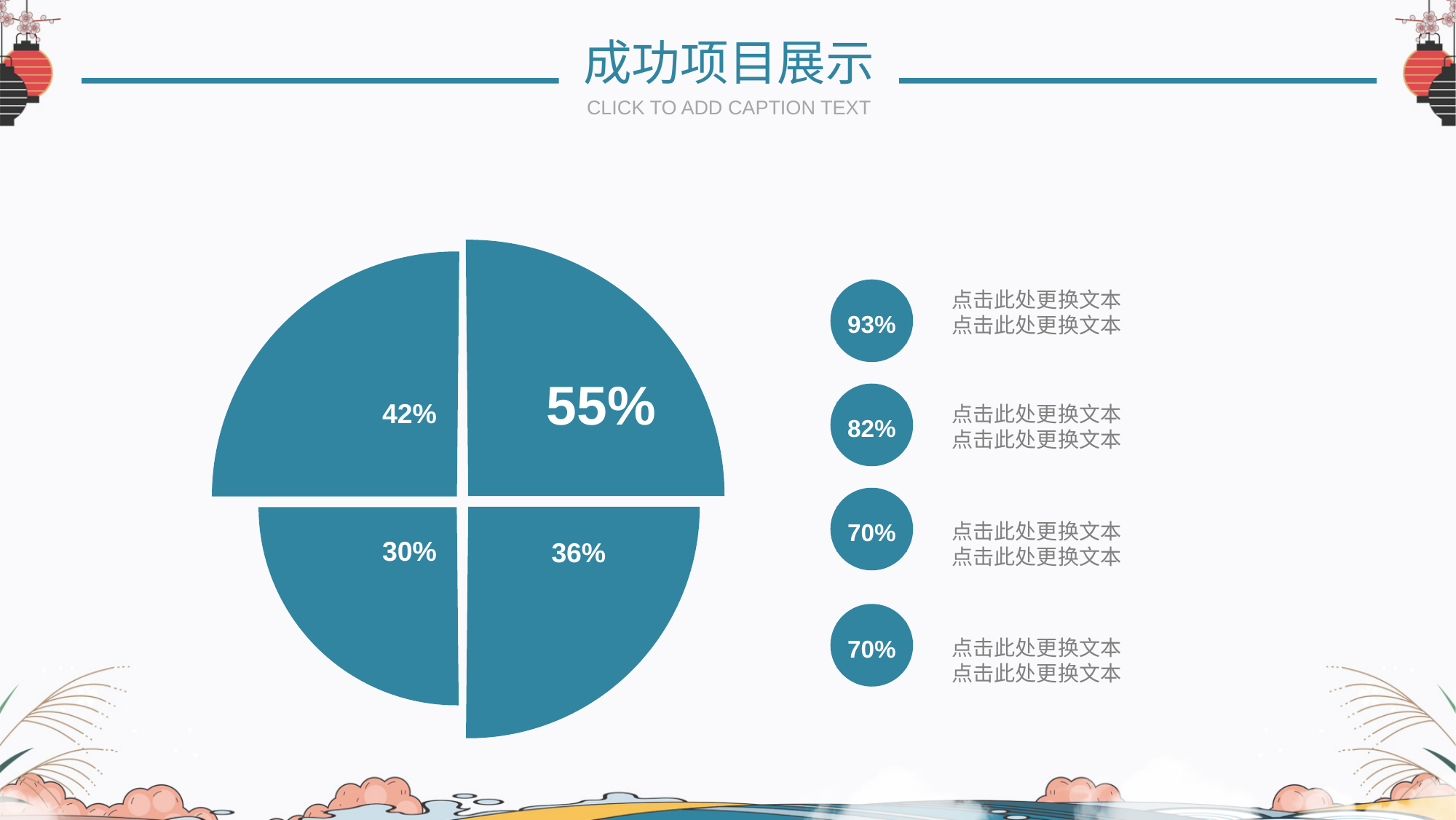

成功项目展示

CLICK TO ADD CAPTION TEXT

55%
42%
30%
36%

93%
点击此处更换文本
点击此处更换文本

82%
点击此处更换文本
点击此处更换文本

70%
点击此处更换文本
点击此处更换文本

70%
点击此处更换文本
点击此处更换文本